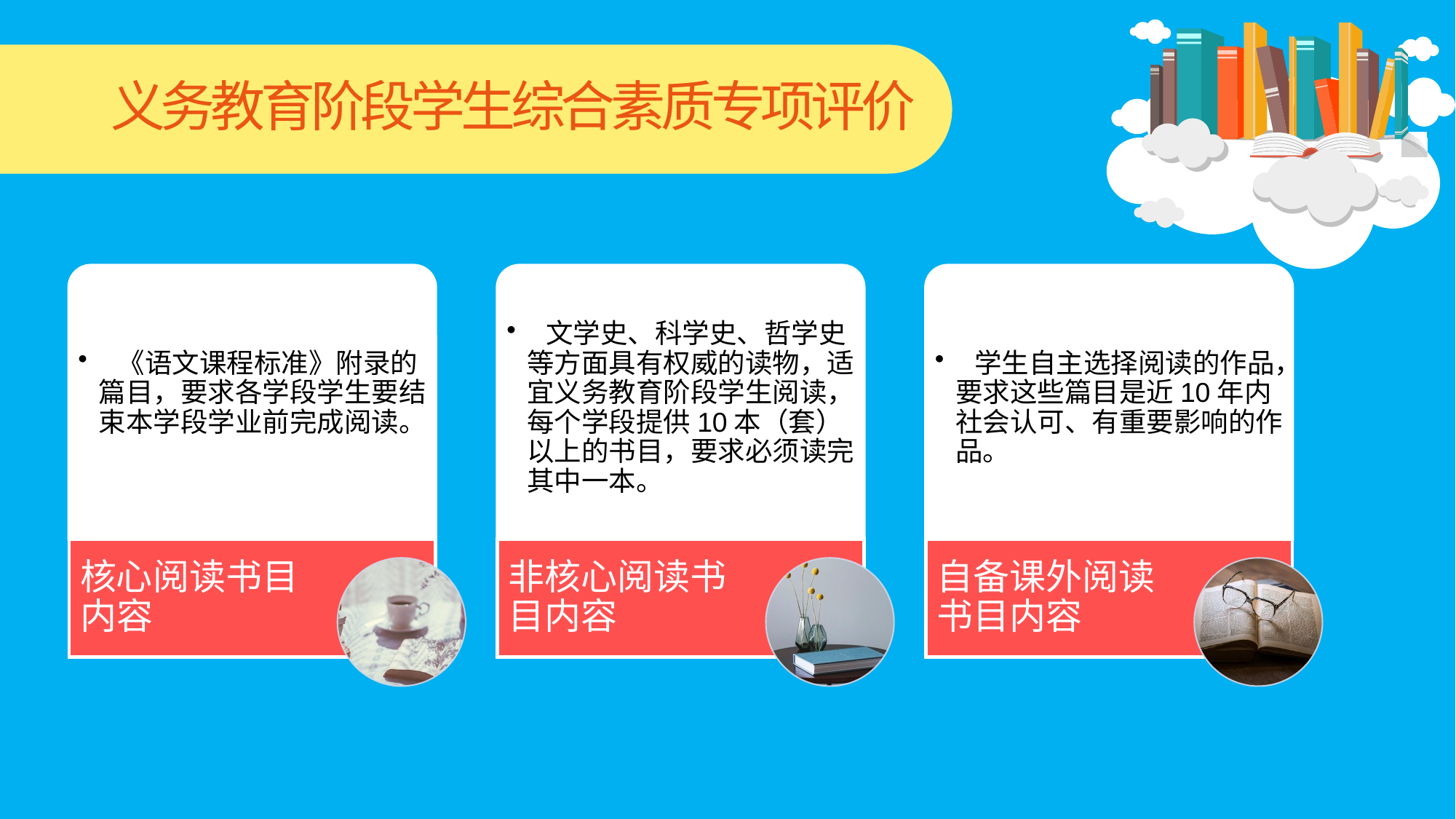

# 义务教育阶段学生综合素质专项评价
  《语文课程标准》附录的篇目，要求各学段学生要结束本学段学业前完成阅读。
核心阅读书目内容
  文学史、科学史、哲学史等方面具有权威的读物，适宜义务教育阶段学生阅读，每个学段提供10本（套）以上的书目，要求必须读完其中一本。
非核心阅读书目内容
  学生自主选择阅读的作品，要求这些篇目是近10年内社会认可、有重要影响的作品。
自备课外阅读书目内容